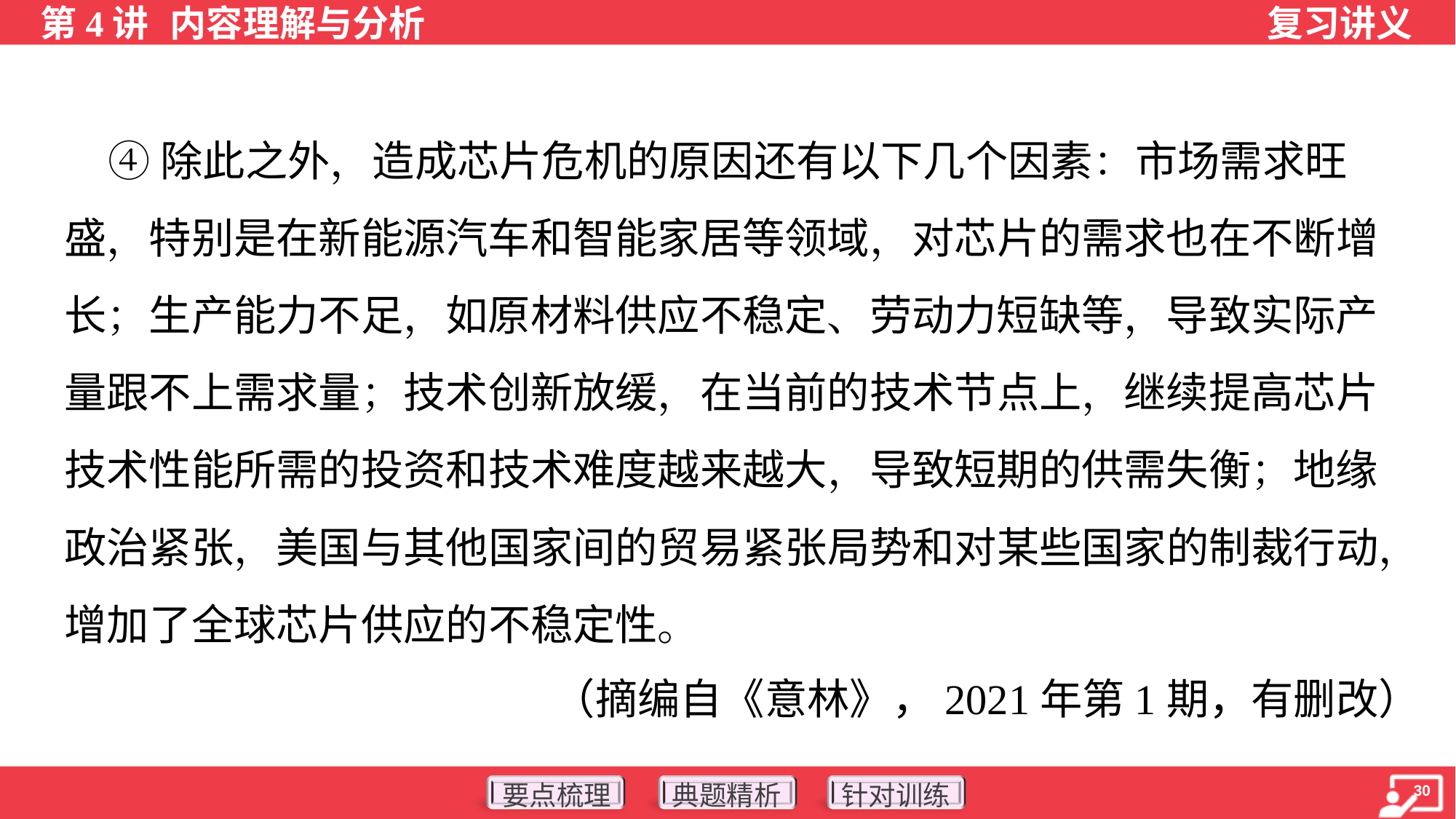

④除此之外，造成芯片危机的原因还有以下几个因素：市场需求旺
盛，特别是在新能源汽车和智能家居等领域，对芯片的需求也在不断增
长；生产能力不足，如原材料供应不稳定、劳动力短缺等，导致实际产
量跟不上需求量；技术创新放缓，在当前的技术节点上，继续提高芯片
技术性能所需的投资和技术难度越来越大，导致短期的供需失衡；地缘
政治紧张，美国与其他国家间的贸易紧张局势和对某些国家的制裁行动，
增加了全球芯片供应的不稳定性。
（摘编自《意林》，2021年第1期，有删改）